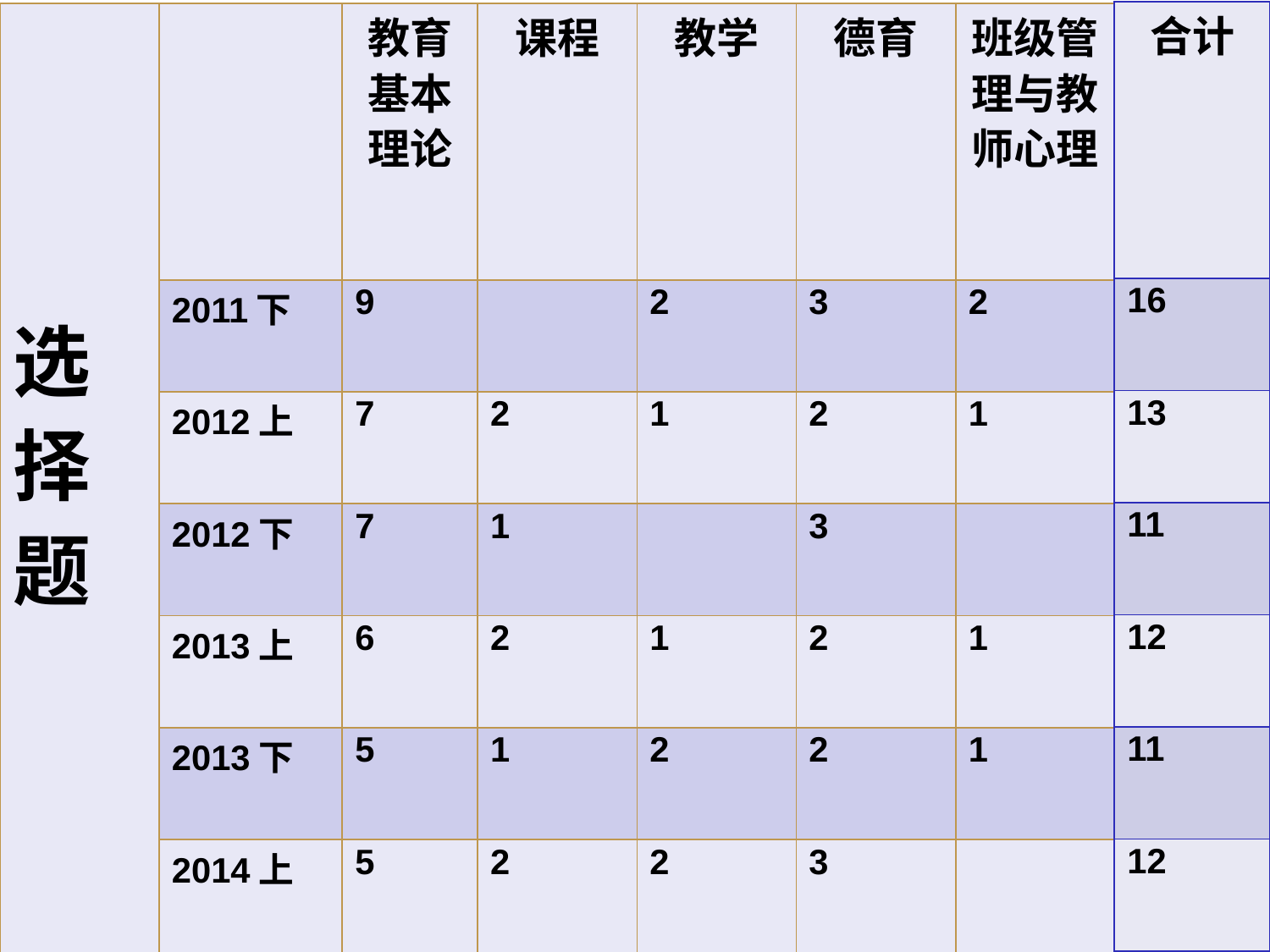

| 合计 |
| --- |
| 16 |
| 13 |
| 11 |
| 12 |
| 11 |
| 12 |
| 选 择 题 |  | 教育基本理论 | 课程 | 教学 | 德育 | 班级管理与教师心理 |
| --- | --- | --- | --- | --- | --- | --- |
|  | 2011下 | 9 |  | 2 | 3 | 2 |
|  | 2012上 | 7 | 2 | 1 | 2 | 1 |
|  | 2012下 | 7 | 1 |  | 3 |  |
|  | 2013上 | 6 | 2 | 1 | 2 | 1 |
|  | 2013下 | 5 | 1 | 2 | 2 | 1 |
|  | 2014上 | 5 | 2 | 2 | 3 |  |